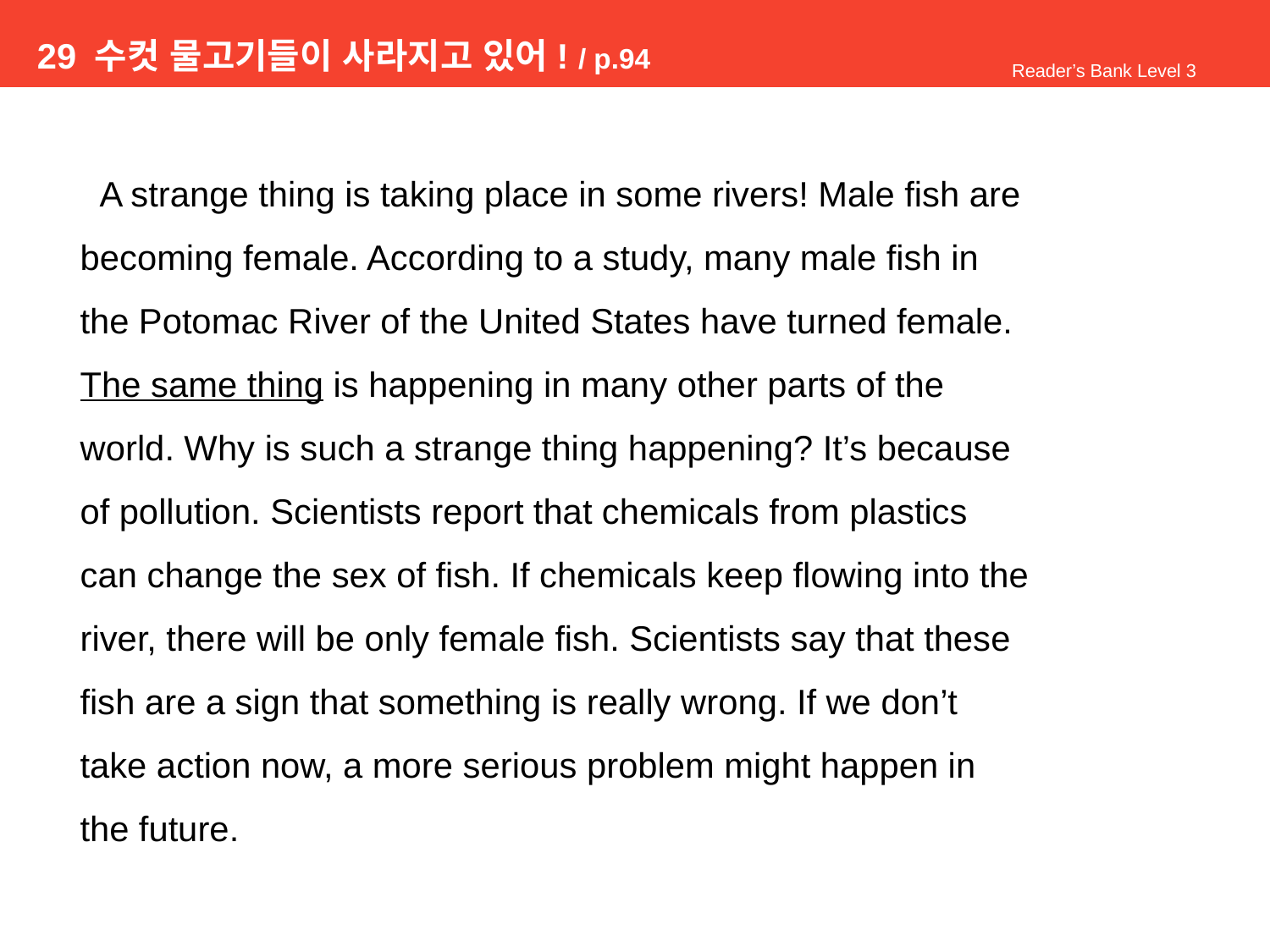

# 29 수컷 물고기들이 사라지고 있어! / p.94
Reader’s Bank Level 3

  A strange thing is taking place in some rivers! Male fish are
becoming female. According to a study, many male fish in
the Potomac River of the United States have turned female.
The same thing is happening in many other parts of the
world. Why is such a strange thing happening? It’s because
of pollution. Scientists report that chemicals from plastics
can change the sex of fish. If chemicals keep flowing into the
river, there will be only female fish. Scientists say that these
fish are a sign that something is really wrong. If we don’t
take action now, a more serious problem might happen in
the future.